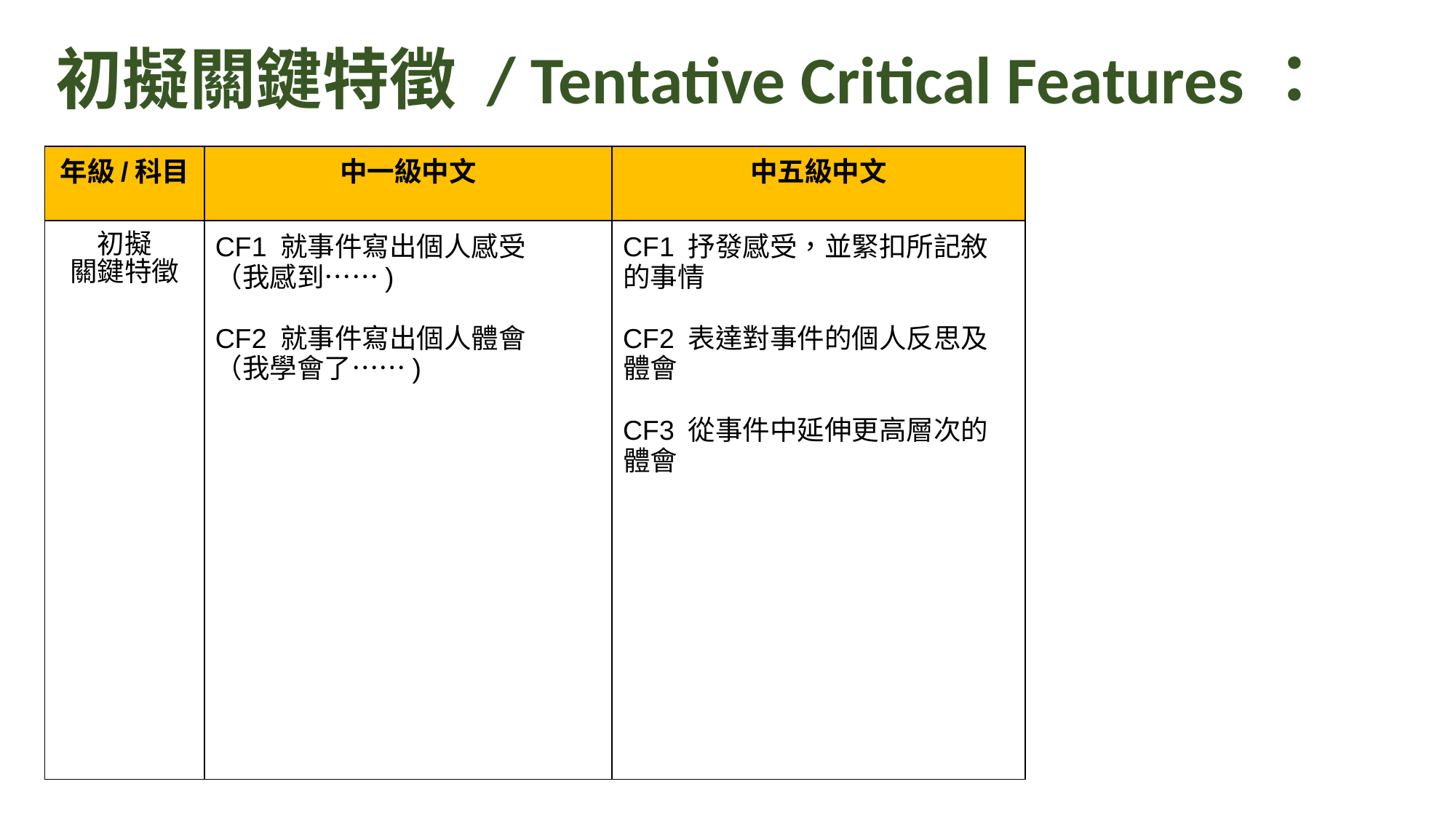

# 初擬關鍵特徵 / Tentative Critical Features：
| 年級/科目 | 中一級中文 | 中五級中文 |
| --- | --- | --- |
| 初擬 關鍵特徵 | CF1 就事件寫出個人感受 （我感到⋯⋯) CF2 就事件寫出個人體會 （我學會了⋯⋯) | CF1 抒發感受，並緊扣所記敘的事情 CF2 表達對事件的個人反思及體會 CF3 從事件中延伸更高層次的體會 |